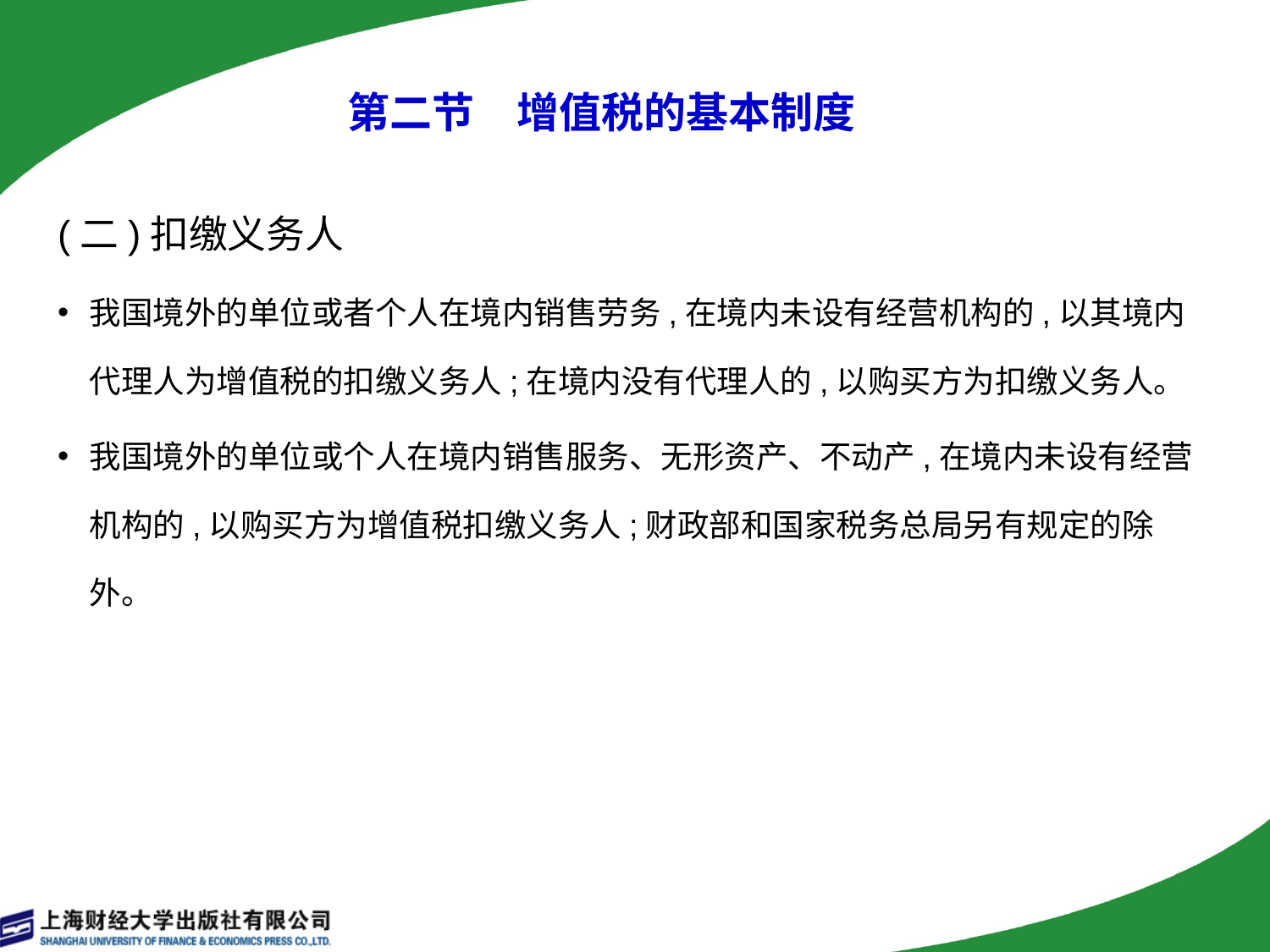

第二节　增值税的基本制度
(二)扣缴义务人
我国境外的单位或者个人在境内销售劳务,在境内未设有经营机构的,以其境内代理人为增值税的扣缴义务人;在境内没有代理人的,以购买方为扣缴义务人。
我国境外的单位或个人在境内销售服务、无形资产、不动产,在境内未设有经营机构的,以购买方为增值税扣缴义务人;财政部和国家税务总局另有规定的除外。